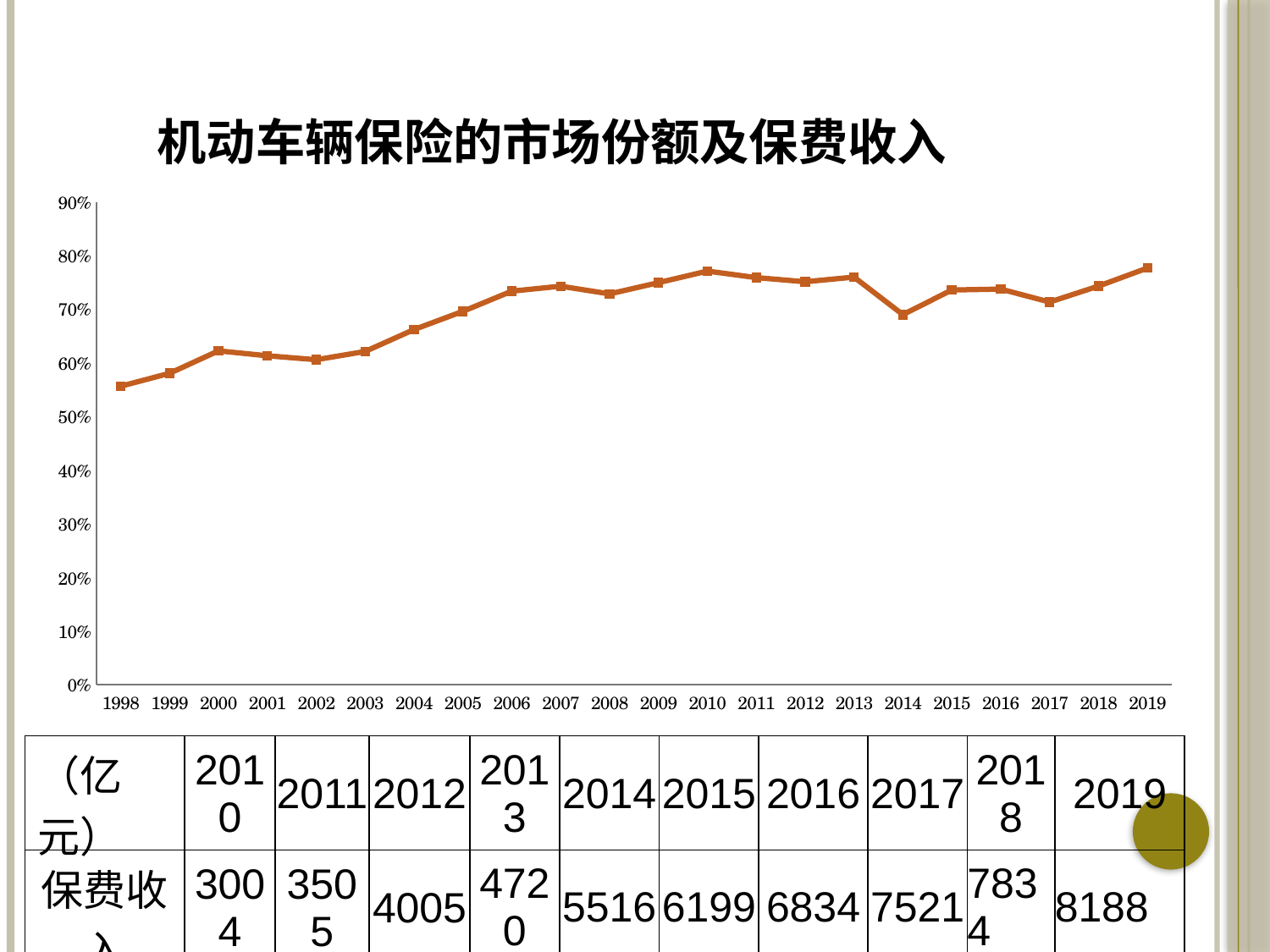

机动车辆保险的市场份额及保费收入

### Chart

| Category |  |
|---|---|
| 1998 | 0.5564356435643566 |
| 1999 | 0.5806451612903225 |
| 2000 | 0.6224097593582891 |
| 2001 | 0.613332558409857 |
| 2002 | 0.6059575887416452 |
| 2003 | 0.6212816773110601 |
| 2004 | 0.6622222222222225 |
| 2005 | 0.6960898117557289 |
| 2006 | 0.7337355301846311 |
| 2007 | 0.7429784209393476 |
| 2008 | 0.7285970445626543 |
| 2009 | 0.7495609963036761 |
| 2010 | 0.7711569857584375 |
| 2011 | 0.7590161591400272 |
| 2012 | 0.75130793313737 |
| 2013 | 0.7599150711657273 |
| 2014 | 0.6899337958741556 |
| 2015 | 0.7359348473876036 |
| 2016 | 0.7375795133470184 |
| 2017 | 0.7134820801791034 |
| 2018 | 0.7431697876942343 |
| 2019 | 0.7767753808792004 |
| （亿元） | 2010 | 2011 | 2012 | 2013 | 2014 | 2015 | 2016 | 2017 | 2018 | 2019 |
| --- | --- | --- | --- | --- | --- | --- | --- | --- | --- | --- |
| 保费收入 | 3004 | 3505 | 4005 | 4720 | 5516 | 6199 | 6834 | 7521 | 7834 | 8188 |